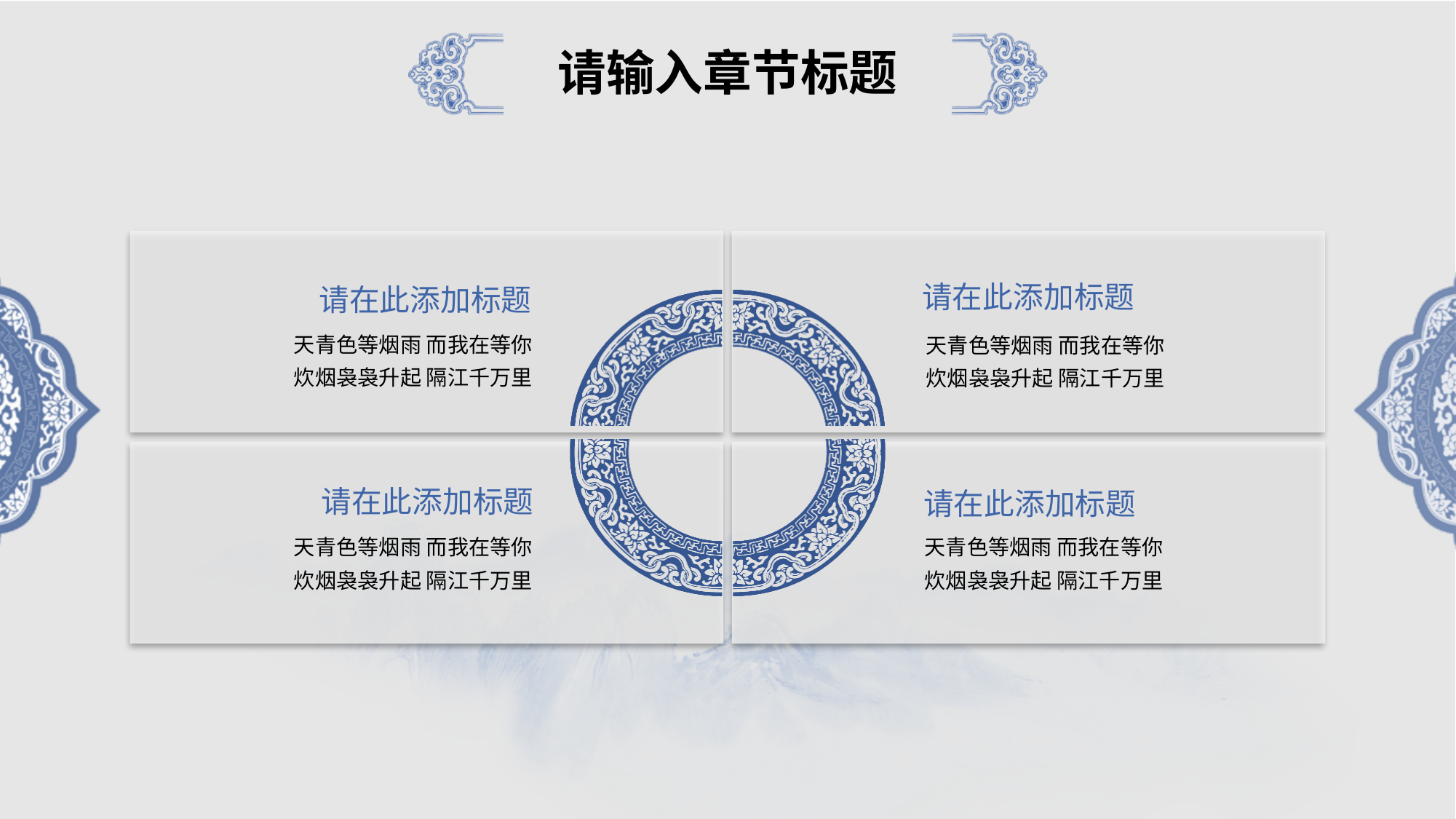

请输入章节标题

请在此添加标题
请在此添加标题

天青色等烟雨 而我在等你
炊烟袅袅升起 隔江千万里
天青色等烟雨 而我在等你
炊烟袅袅升起 隔江千万里

请在此添加标题
请在此添加标题
天青色等烟雨 而我在等你
炊烟袅袅升起 隔江千万里
天青色等烟雨 而我在等你
炊烟袅袅升起 隔江千万里